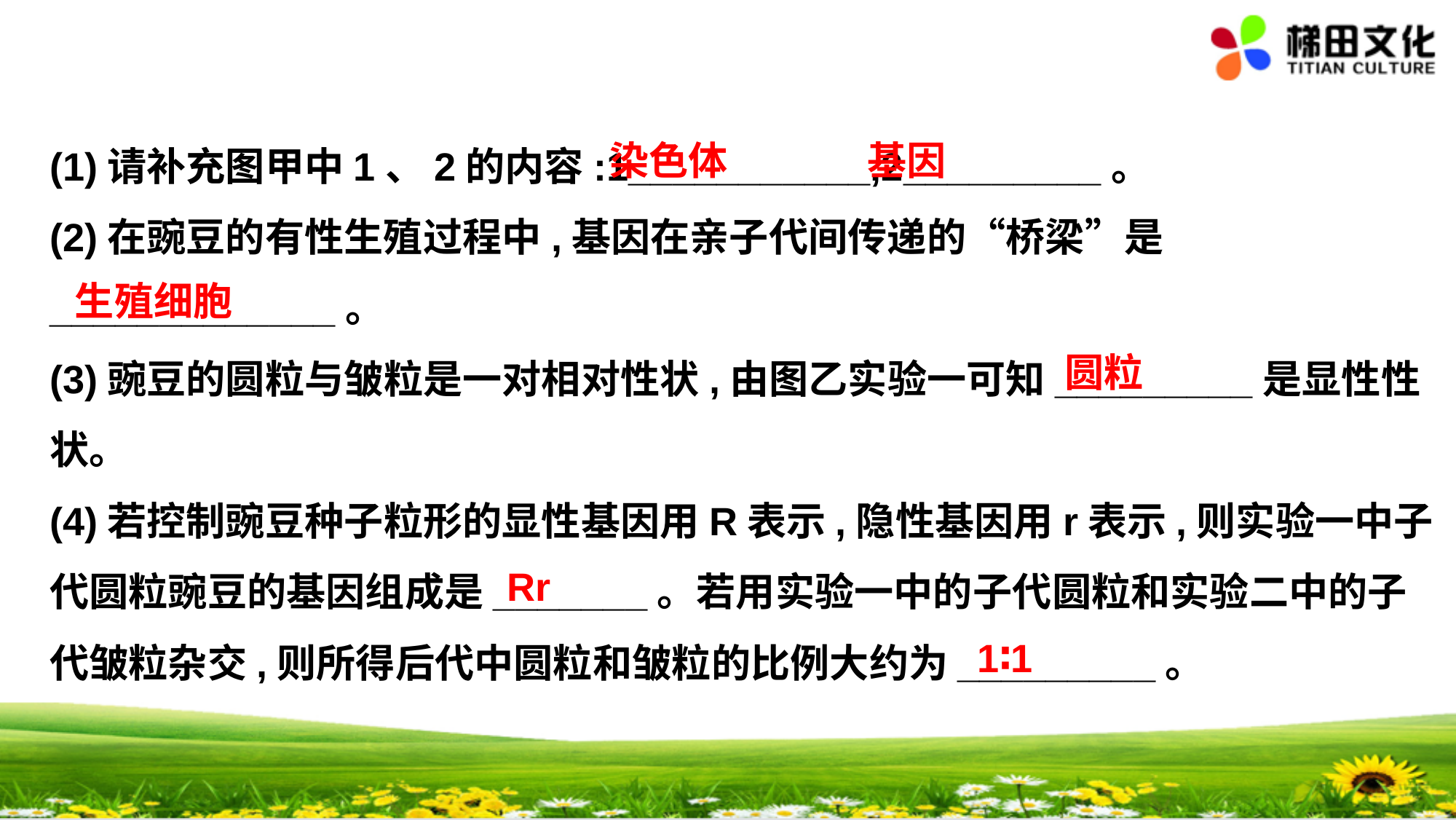

染色体
　基因
(1)请补充图甲中1、2的内容:1___________,2_________。
(2)在豌豆的有性生殖过程中,基因在亲子代间传递的“桥梁”是
_____________。
(3)豌豆的圆粒与皱粒是一对相对性状,由图乙实验一可知_________是显性性
状。
(4)若控制豌豆种子粒形的显性基因用R表示,隐性基因用r表示,则实验一中子
代圆粒豌豆的基因组成是_______。若用实验一中的子代圆粒和实验二中的子
代皱粒杂交,则所得后代中圆粒和皱粒的比例大约为_________。
　生殖细胞
　圆粒
　Rr
　1∶1